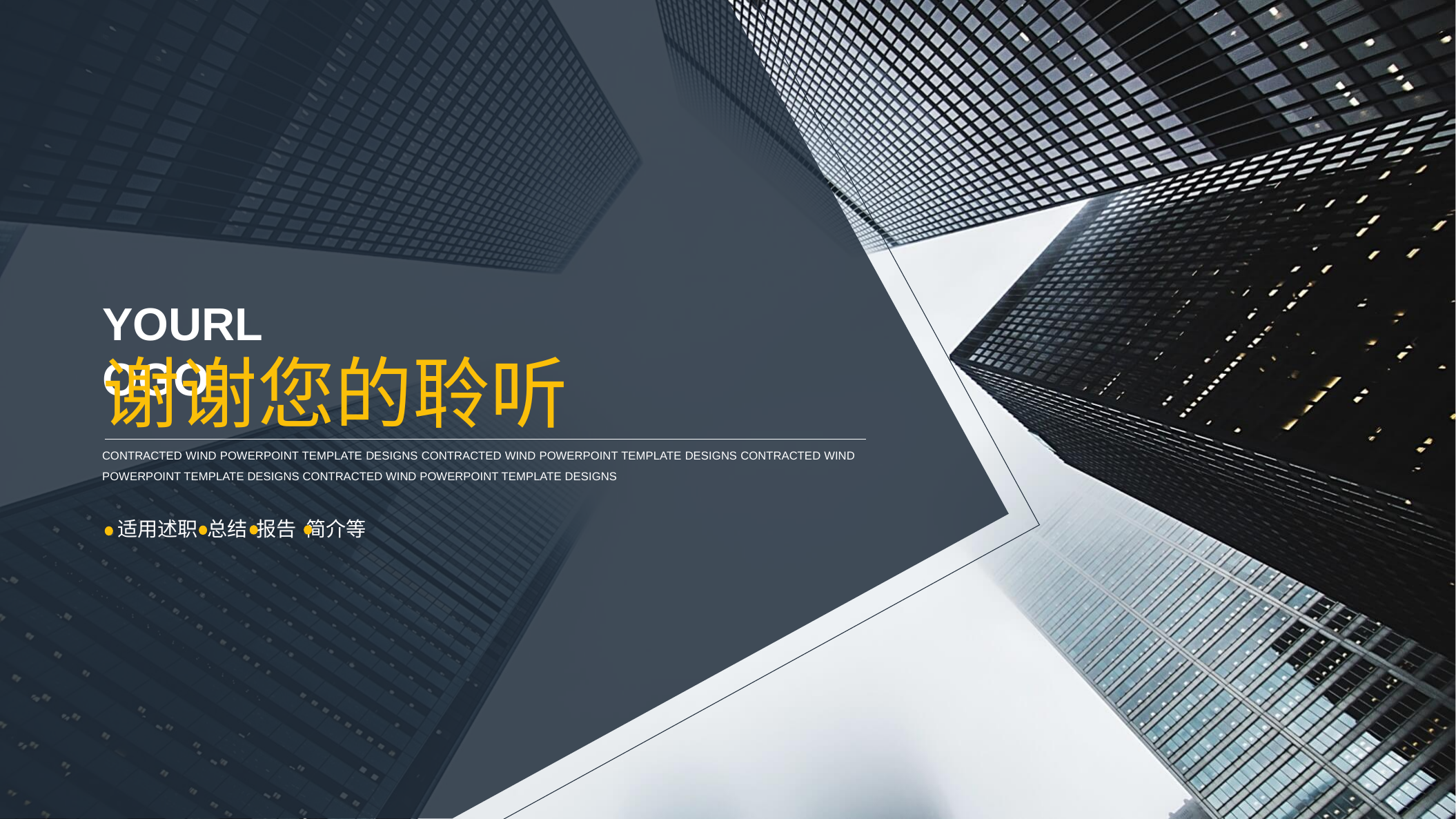

YOURLOGO
谢谢您的聆听
CONTRACTED WIND POWERPOINT TEMPLATE DESIGNS CONTRACTED WIND POWERPOINT TEMPLATE DESIGNS CONTRACTED WIND POWERPOINT TEMPLATE DESIGNS CONTRACTED WIND POWERPOINT TEMPLATE DESIGNS
适用述职  总结  报告  简介等